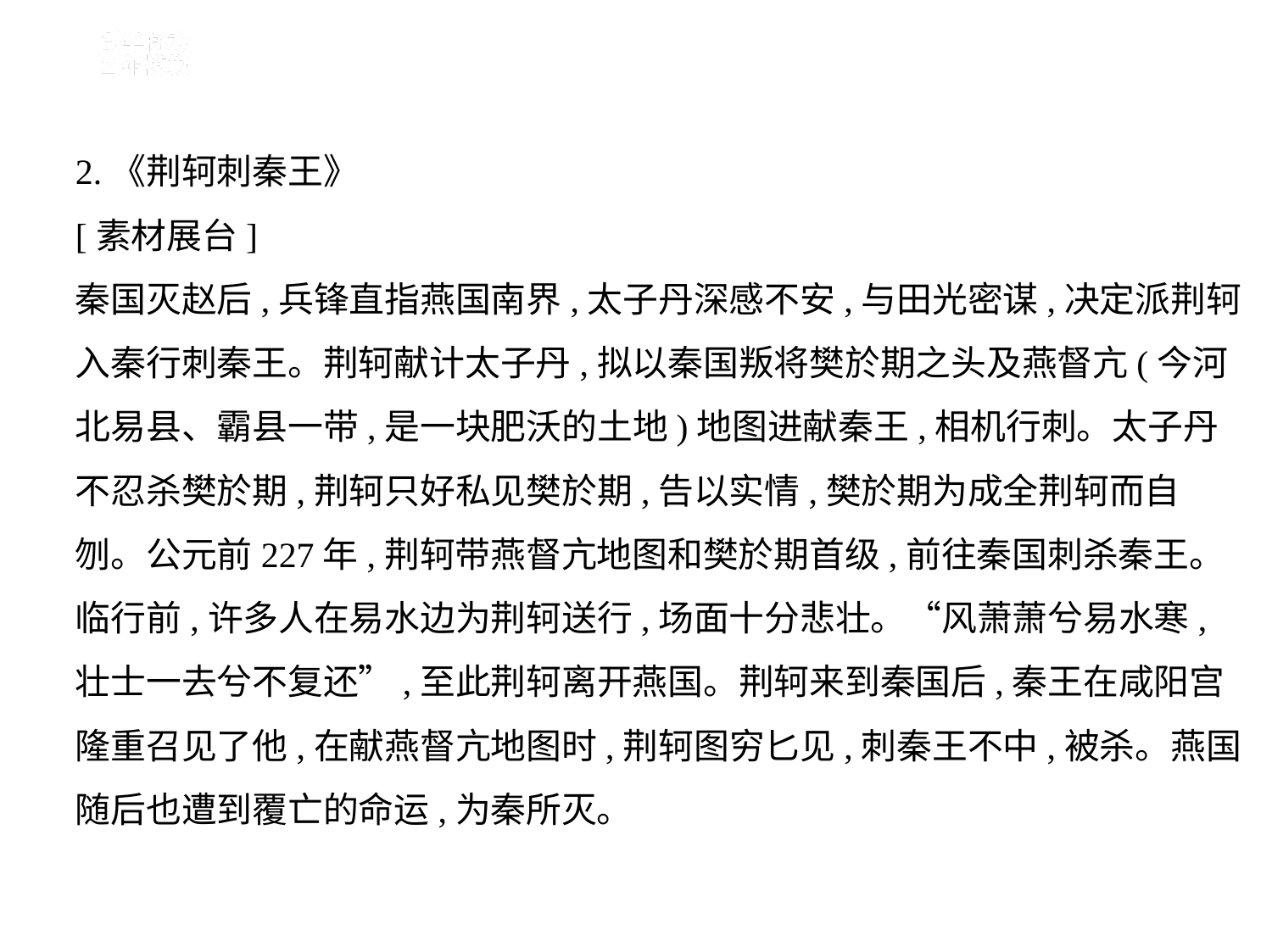

2.《荆轲刺秦王》
[素材展台]
秦国灭赵后,兵锋直指燕国南界,太子丹深感不安,与田光密谋,决定派荆轲
入秦行刺秦王。荆轲献计太子丹,拟以秦国叛将樊於期之头及燕督亢(今河
北易县、霸县一带,是一块肥沃的土地)地图进献秦王,相机行刺。太子丹
不忍杀樊於期,荆轲只好私见樊於期,告以实情,樊於期为成全荆轲而自
刎。公元前227年,荆轲带燕督亢地图和樊於期首级,前往秦国刺杀秦王。
临行前,许多人在易水边为荆轲送行,场面十分悲壮。“风萧萧兮易水寒,
壮士一去兮不复还”,至此荆轲离开燕国。荆轲来到秦国后,秦王在咸阳宫
隆重召见了他,在献燕督亢地图时,荆轲图穷匕见,刺秦王不中,被杀。燕国
随后也遭到覆亡的命运,为秦所灭。